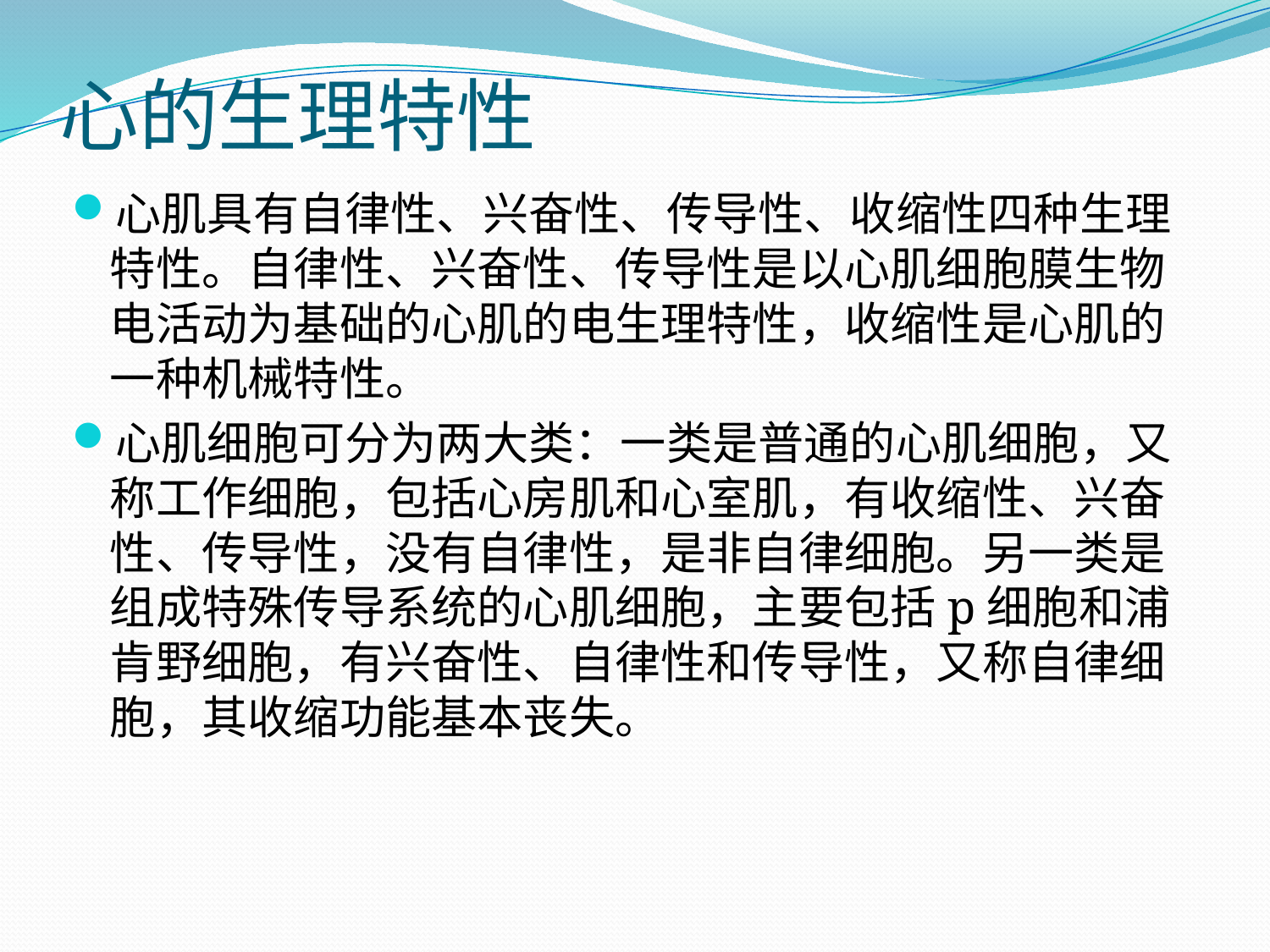

# 心的生理特性
心肌具有自律性、兴奋性、传导性、收缩性四种生理特性。自律性、兴奋性、传导性是以心肌细胞膜生物电活动为基础的心肌的电生理特性，收缩性是心肌的一种机械特性。
心肌细胞可分为两大类：一类是普通的心肌细胞，又称工作细胞，包括心房肌和心室肌，有收缩性、兴奋性、传导性，没有自律性，是非自律细胞。另一类是组成特殊传导系统的心肌细胞，主要包括p细胞和浦肯野细胞，有兴奋性、自律性和传导性，又称自律细胞，其收缩功能基本丧失。